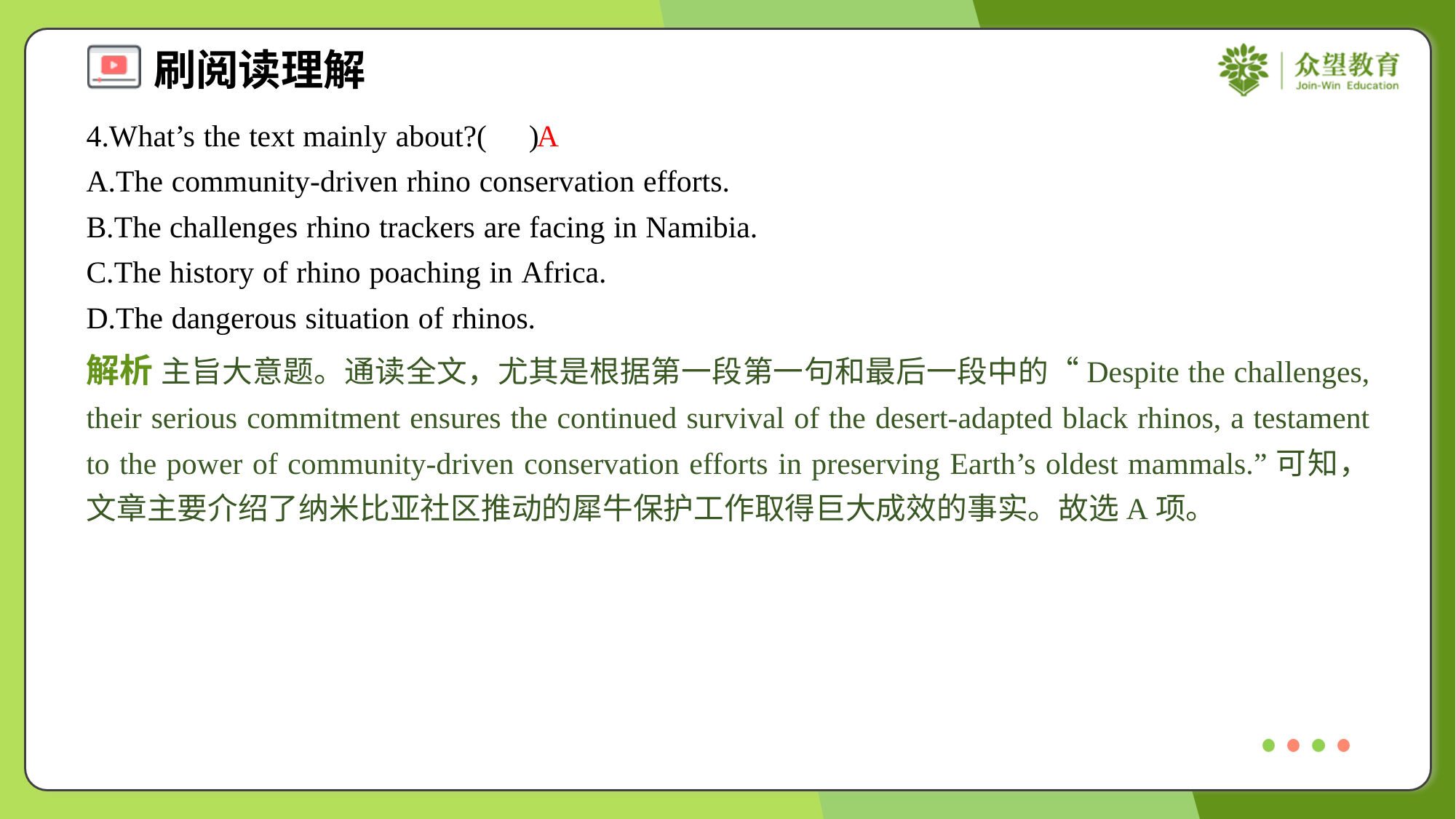

4.What’s the text mainly about?(     )
A
A.The community-driven rhino conservation efforts.
B.The challenges rhino trackers are facing in Namibia.
C.The history of rhino poaching in Africa.
D.The dangerous situation of rhinos.
解析 主旨大意题。通读全文，尤其是根据第一段第一句和最后一段中的“Despite the challenges, their serious commitment ensures the continued survival of the desert-adapted black rhinos, a testament to the power of community-driven conservation efforts in preserving Earth’s oldest mammals.”可知，文章主要介绍了纳米比亚社区推动的犀牛保护工作取得巨大成效的事实。故选A项。